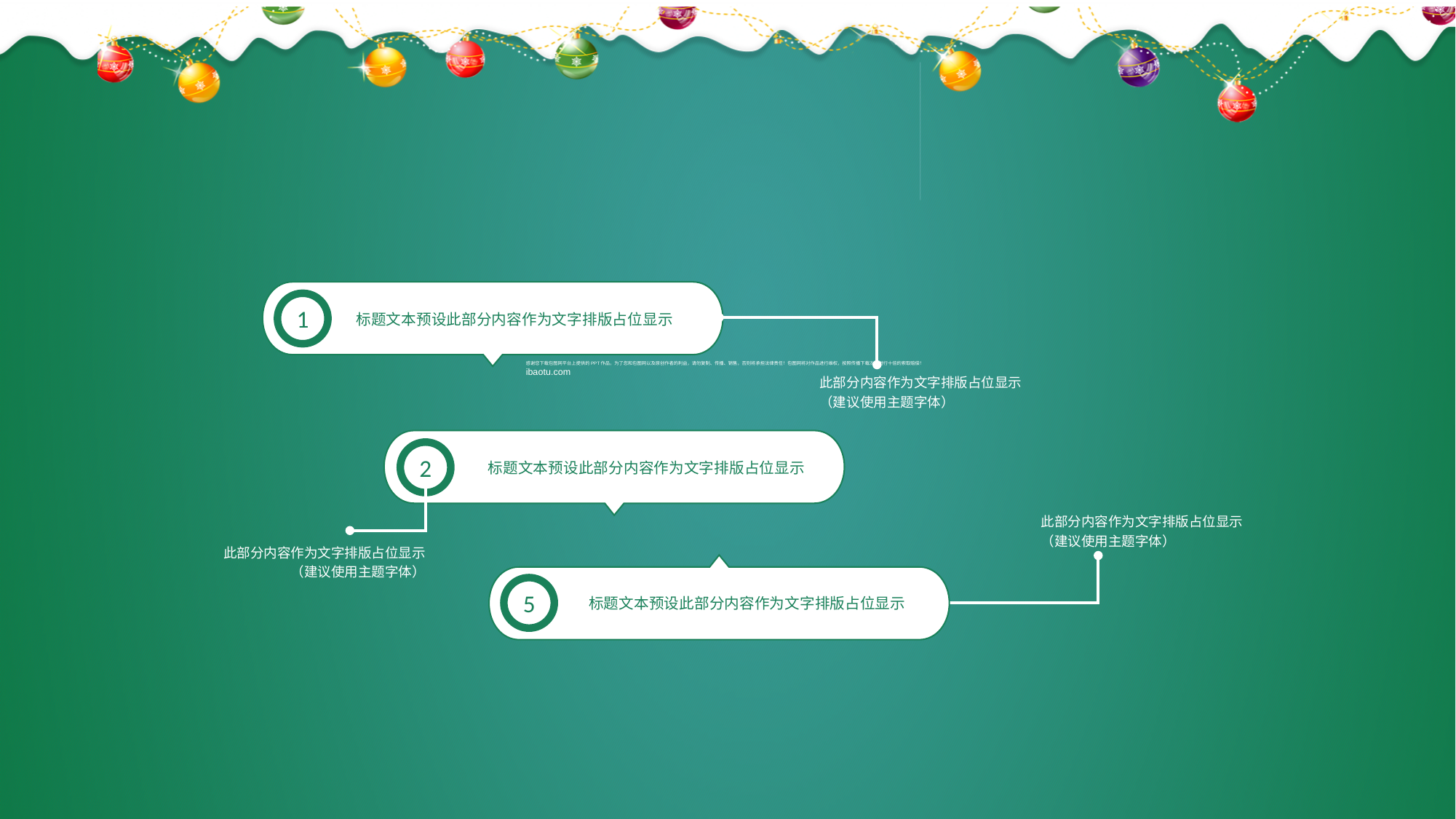

1
标题文本预设此部分内容作为文字排版占位显示
此部分内容作为文字排版占位显示
（建议使用主题字体）

2
标题文本预设此部分内容作为文字排版占位显示

此部分内容作为文字排版占位显示
（建议使用主题字体）
此部分内容作为文字排版占位显示
（建议使用主题字体）

5
标题文本预设此部分内容作为文字排版占位显示